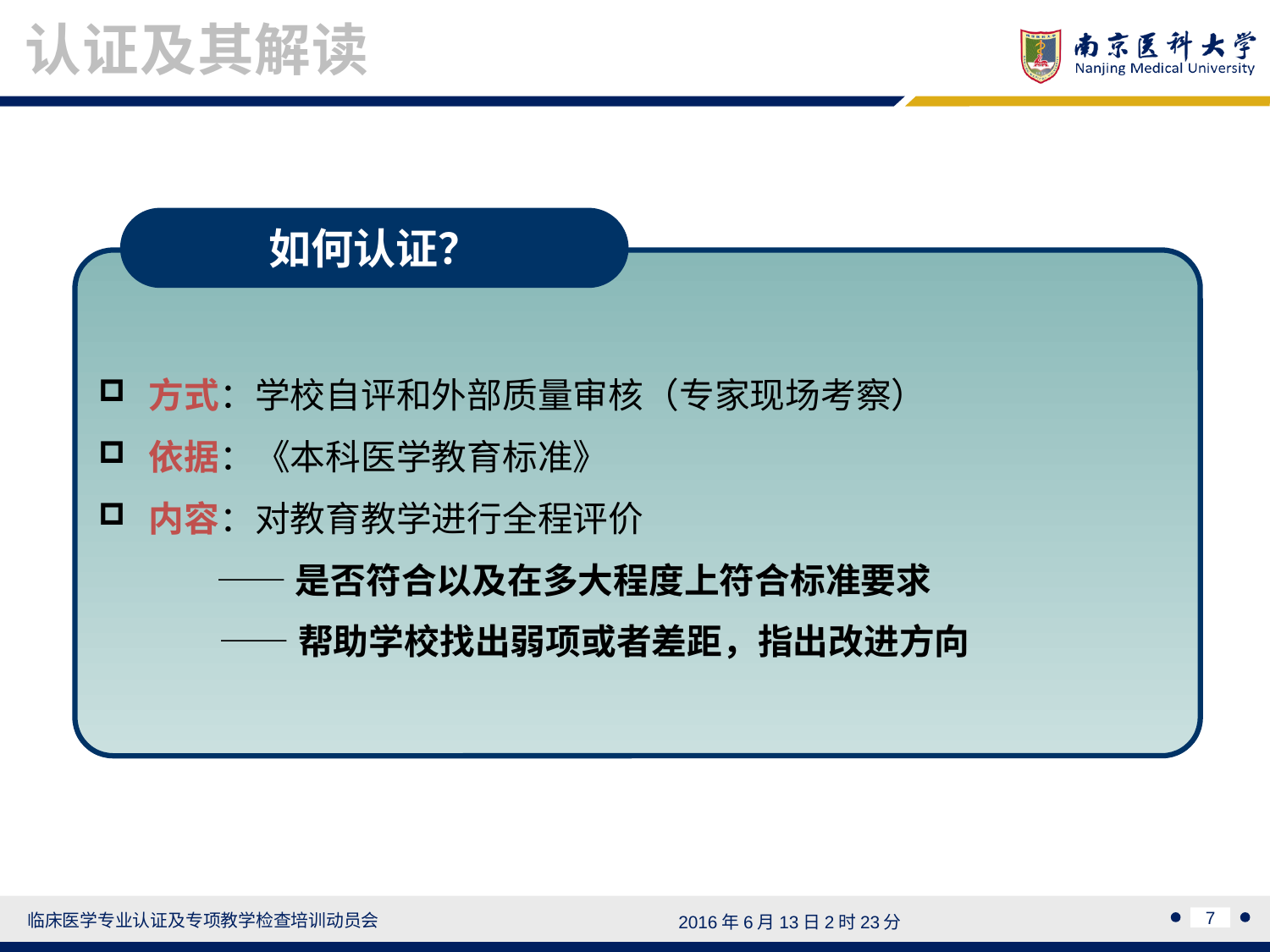

认证及其解读
如何认证？
方式：学校自评和外部质量审核（专家现场考察）
依据：《本科医学教育标准》
内容：对教育教学进行全程评价
               ——是否符合以及在多大程度上符合标准要求
               ——帮助学校找出弱项或者差距，指出改进方向